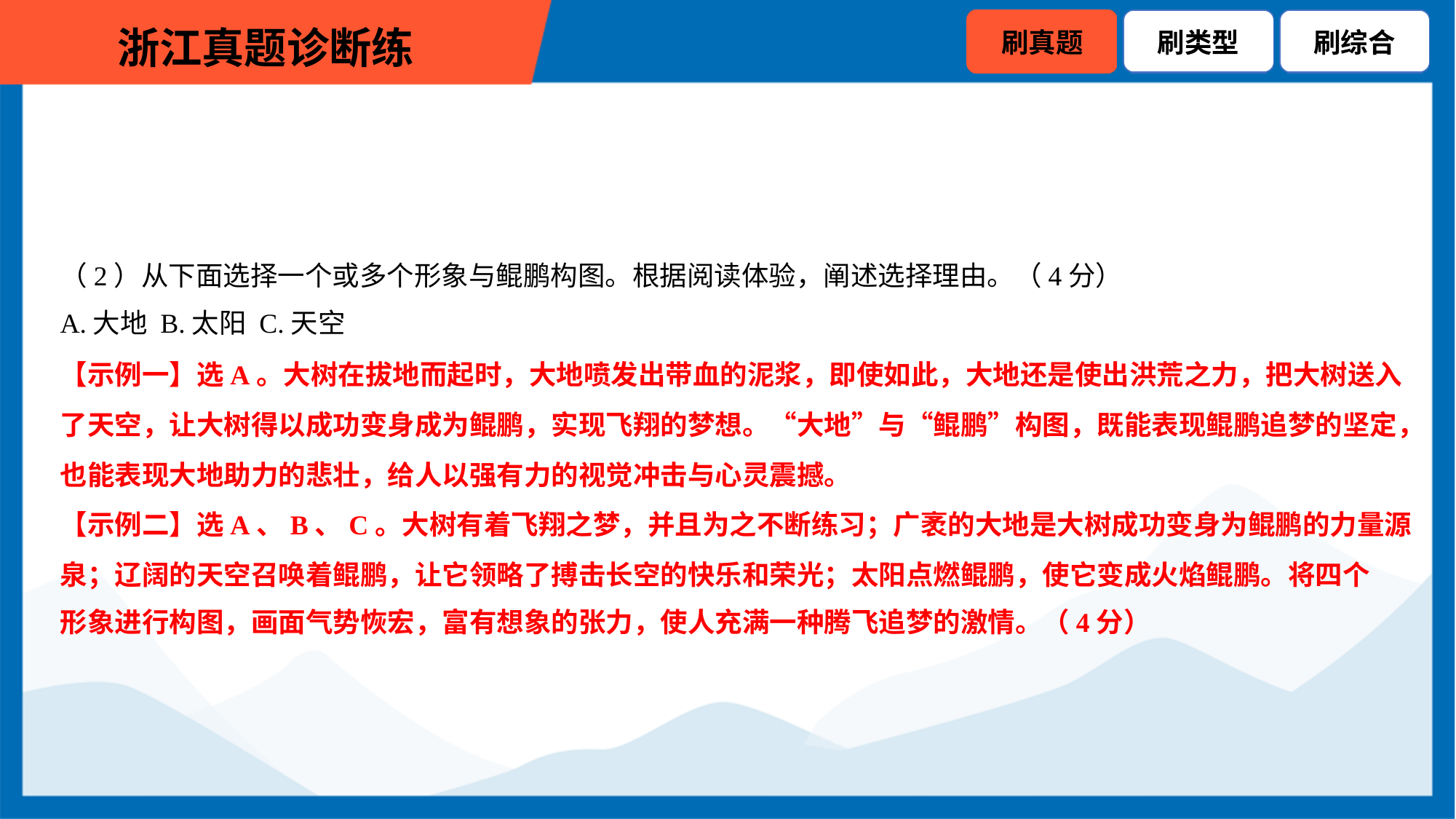

（2）从下面选择一个或多个形象与鲲鹏构图。根据阅读体验，阐述选择理由。（4分）
A.大地 B.太阳 C.天空
【示例一】选A。大树在拔地而起时，大地喷发出带血的泥浆，即使如此，大地还是使出洪荒之力，把大树送入
了天空，让大树得以成功变身成为鲲鹏，实现飞翔的梦想。“大地”与“鲲鹏”构图，既能表现鲲鹏追梦的坚定，
也能表现大地助力的悲壮，给人以强有力的视觉冲击与心灵震撼。
【示例二】选A、B、C。大树有着飞翔之梦，并且为之不断练习；广袤的大地是大树成功变身为鲲鹏的力量源
泉；辽阔的天空召唤着鲲鹏，让它领略了搏击长空的快乐和荣光；太阳点燃鲲鹏，使它变成火焰鲲鹏。将四个
形象进行构图，画面气势恢宏，富有想象的张力，使人充满一种腾飞追梦的激情。（4分）